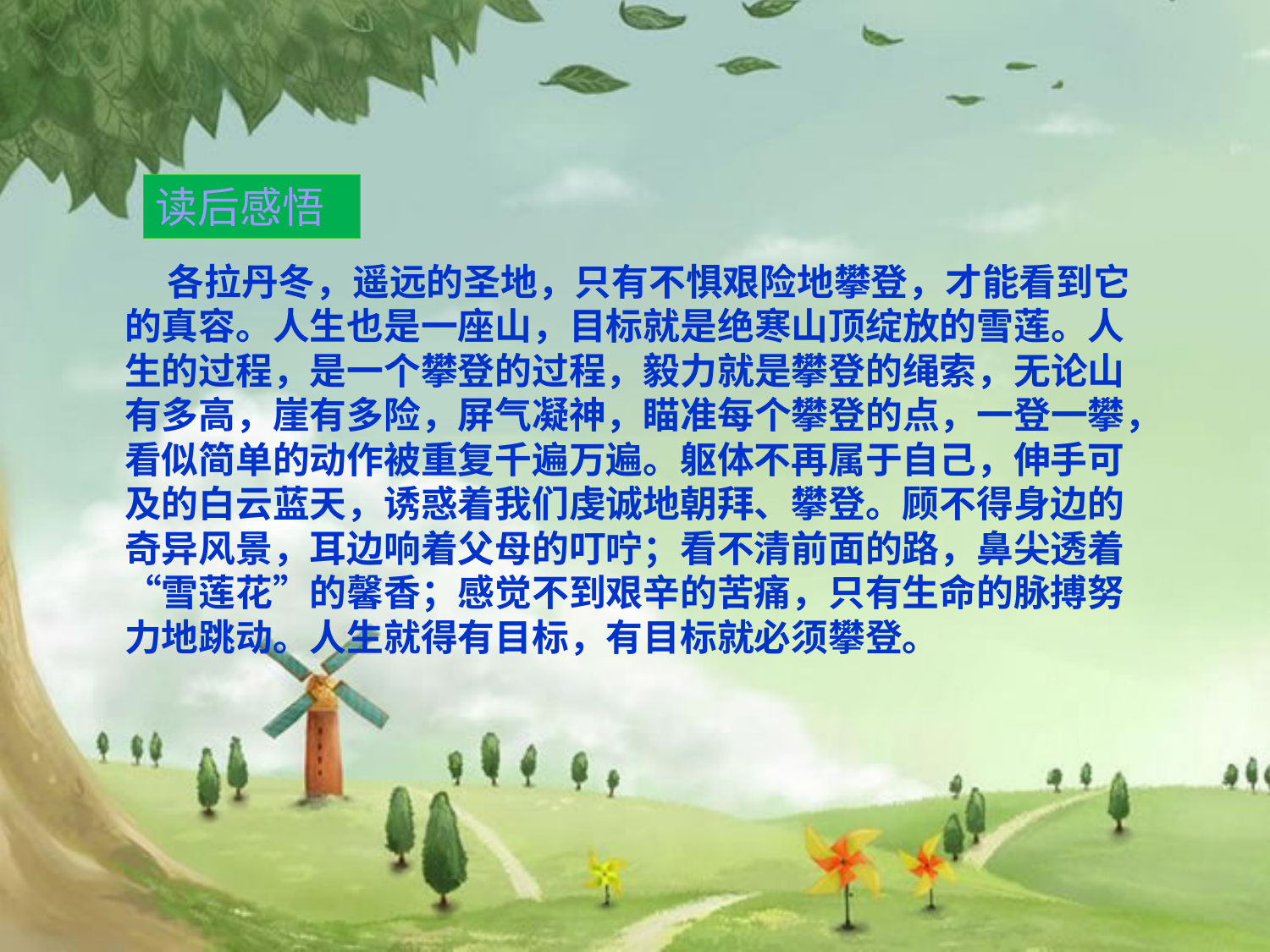

读后感悟
    各拉丹冬，遥远的圣地，只有不惧艰险地攀登，才能看到它的真容。人生也是一座山，目标就是绝寒山顶绽放的雪莲。人生的过程，是一个攀登的过程，毅力就是攀登的绳索，无论山有多高，崖有多险，屏气凝神，瞄准每个攀登的点，一登一攀，看似简单的动作被重复千遍万遍。躯体不再属于自己，伸手可及的白云蓝天，诱惑着我们虔诚地朝拜、攀登。顾不得身边的奇异风景，耳边响着父母的叮咛；看不清前面的路，鼻尖透着“雪莲花”的馨香；感觉不到艰辛的苦痛，只有生命的脉搏努力地跳动。人生就得有目标，有目标就必须攀登。